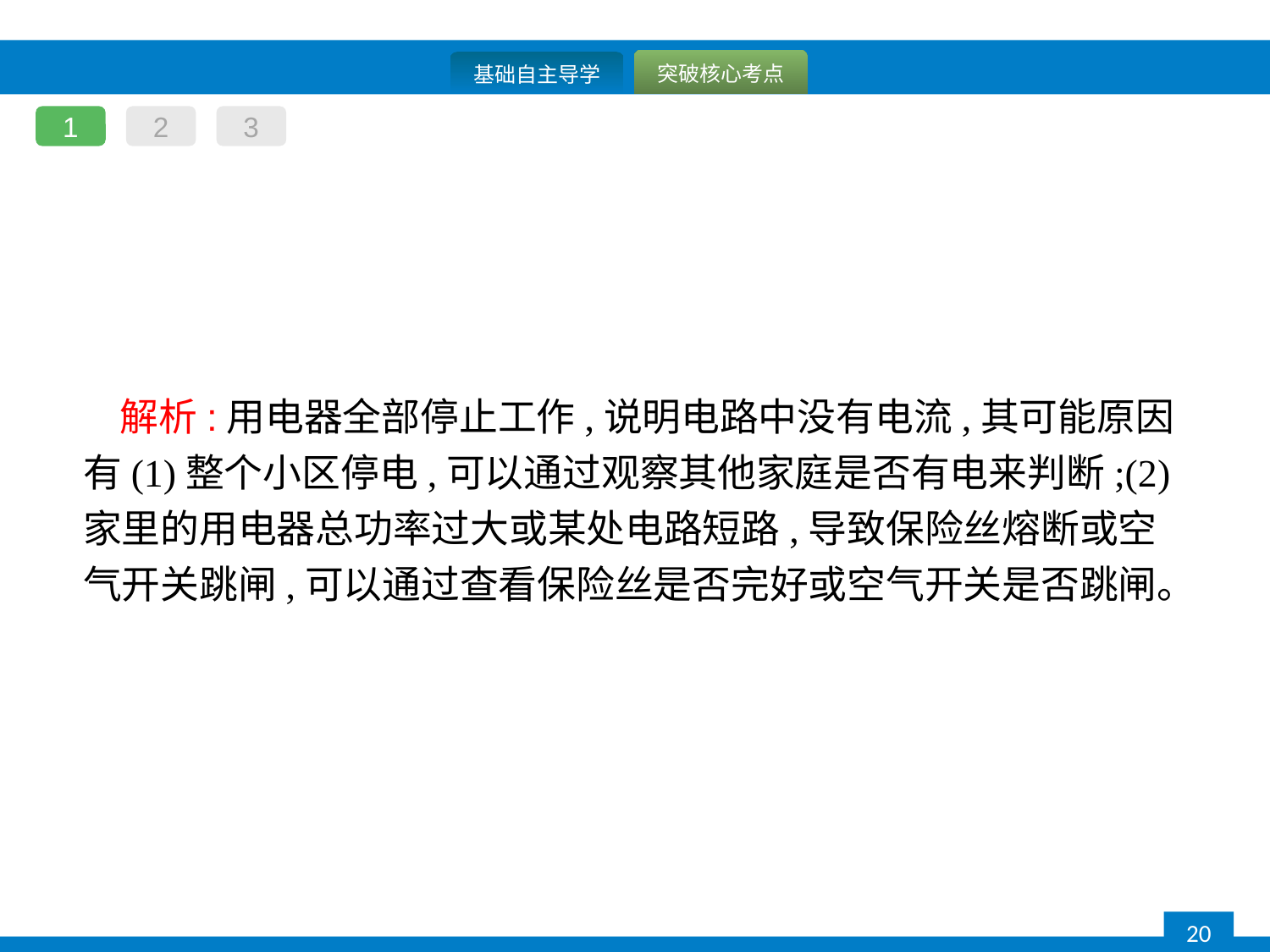

1
2
3
解析:用电器全部停止工作,说明电路中没有电流,其可能原因有(1)整个小区停电,可以通过观察其他家庭是否有电来判断;(2)家里的用电器总功率过大或某处电路短路,导致保险丝熔断或空气开关跳闸,可以通过查看保险丝是否完好或空气开关是否跳闸。